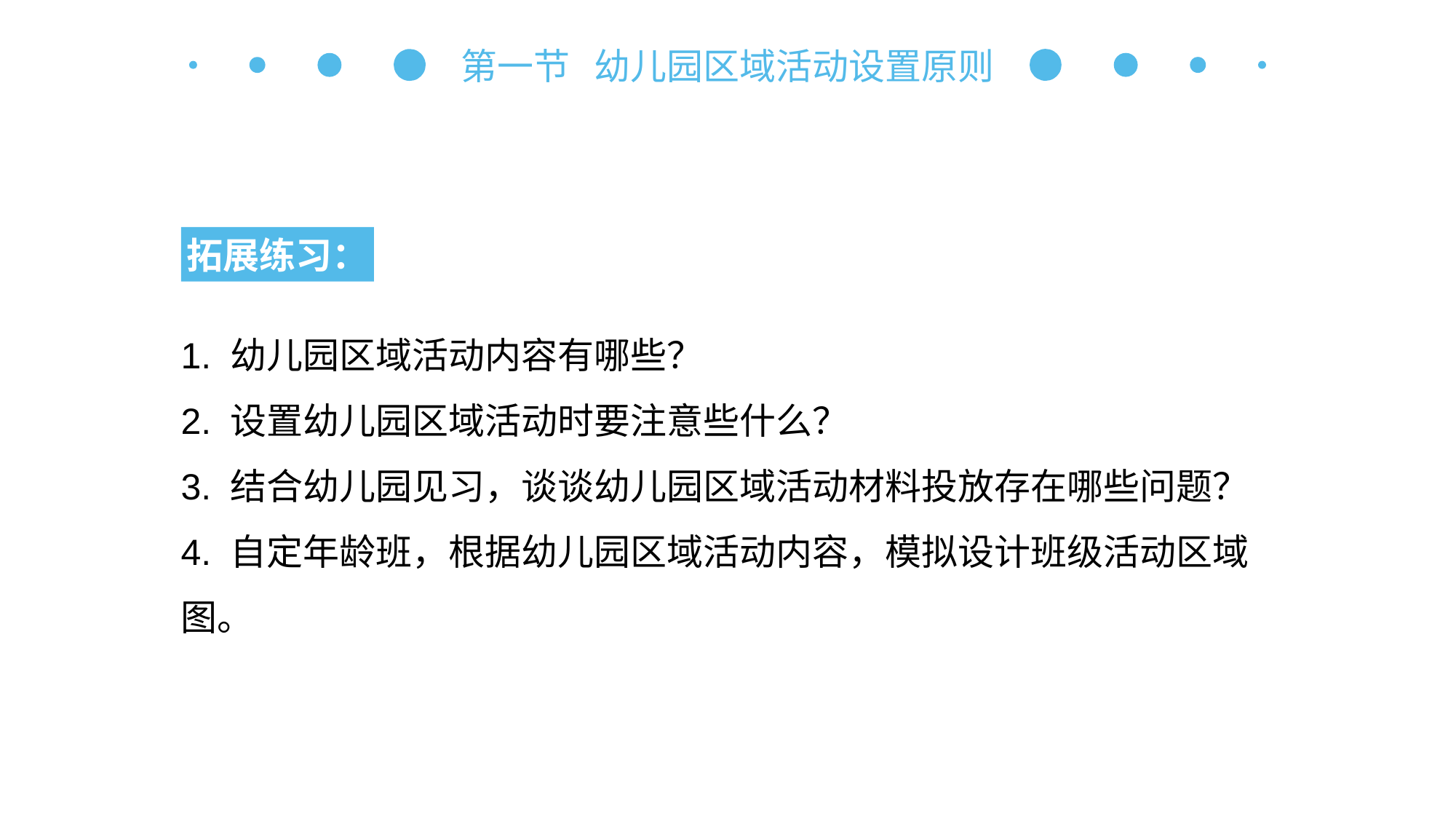

第一节   幼儿园区域活动设置原则

拓展练习：
1. 幼儿园区域活动内容有哪些？
2. 设置幼儿园区域活动时要注意些什么？
3. 结合幼儿园见习，谈谈幼儿园区域活动材料投放存在哪些问题？
4. 自定年龄班，根据幼儿园区域活动内容，模拟设计班级活动区域图。